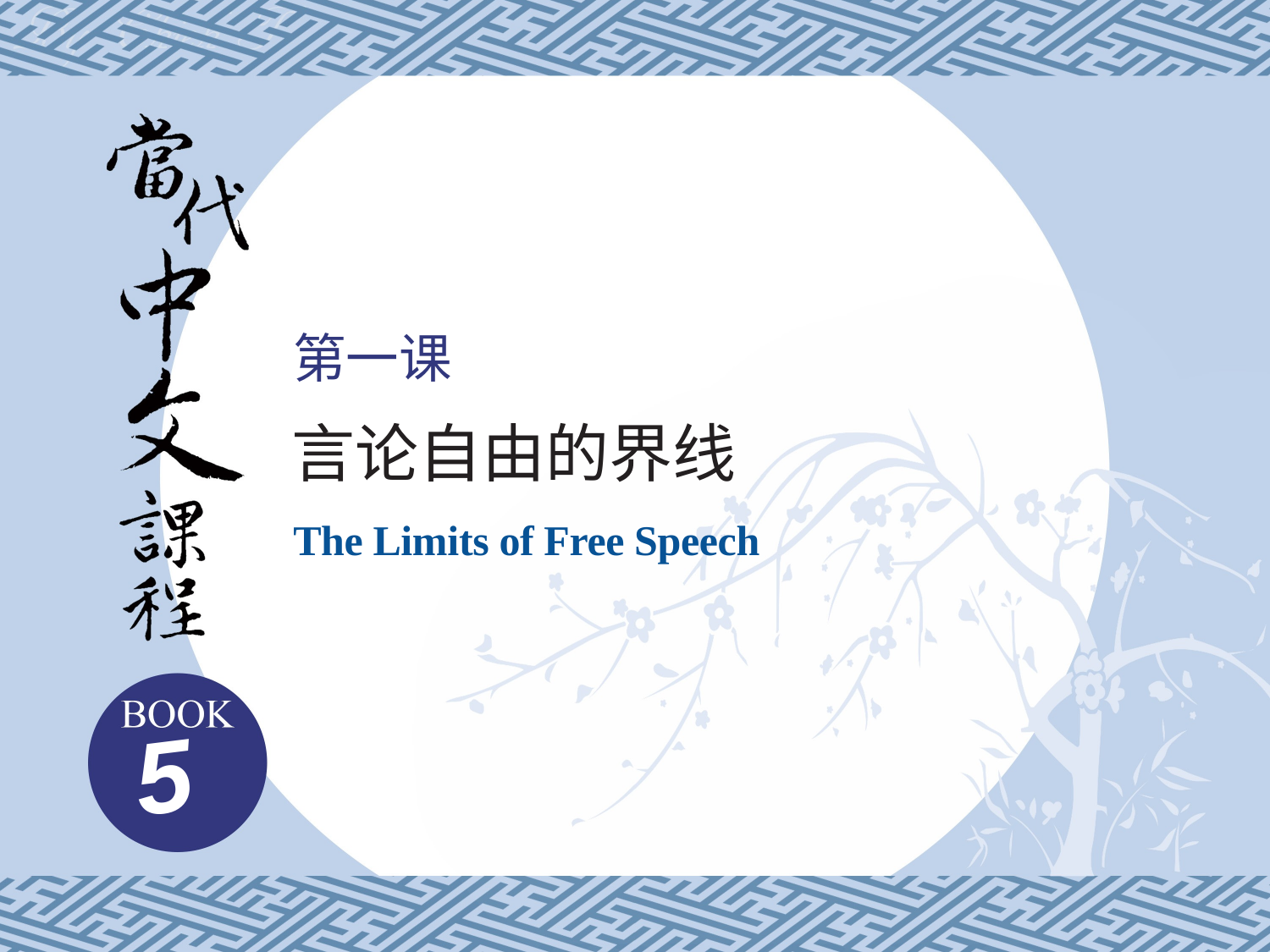

第一课
言论自由的界线
The Limits of Free Speech
5